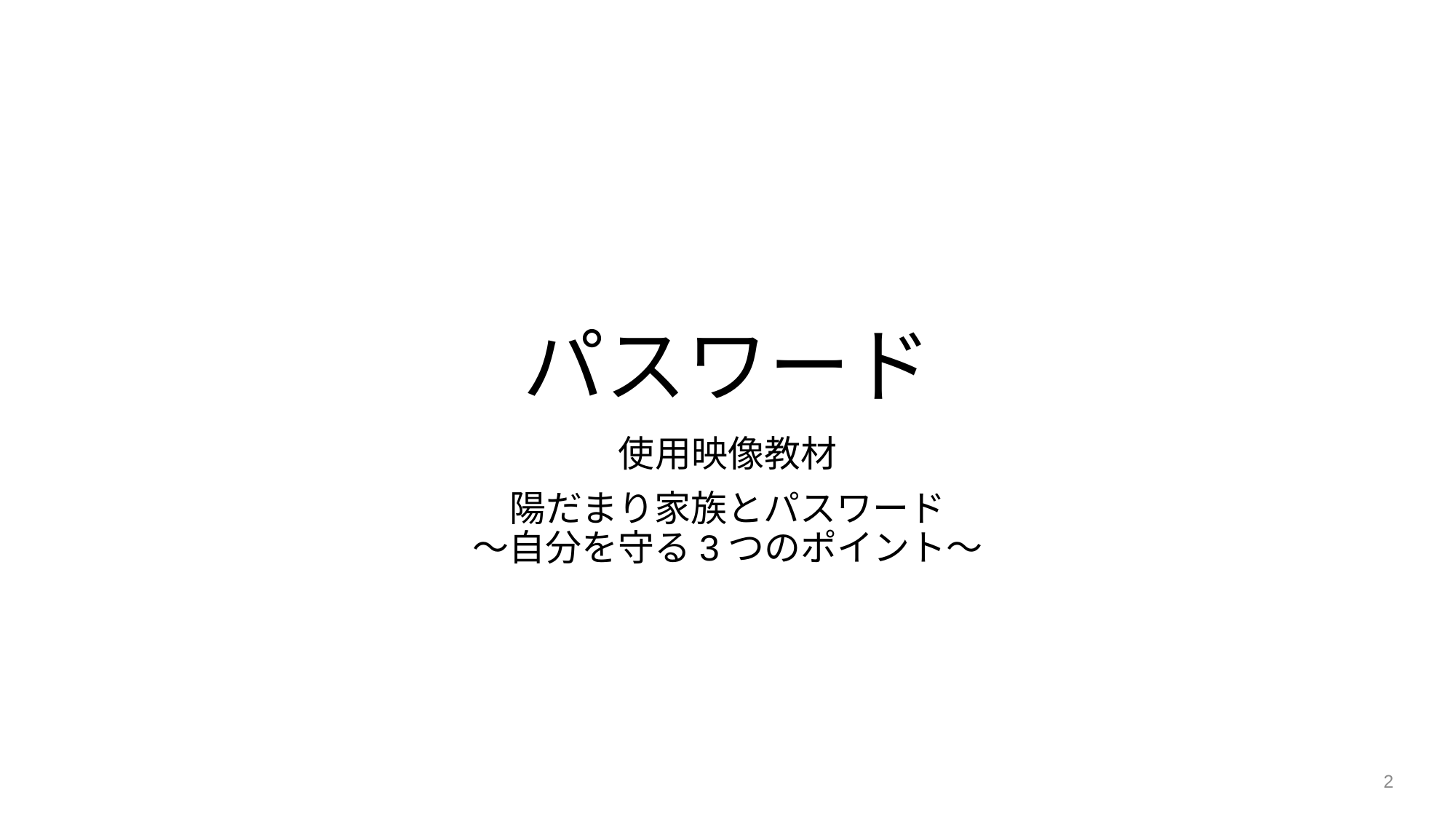

# パスワード
使用映像教材
陽だまり家族とパスワード
～自分を守る3つのポイント～

2